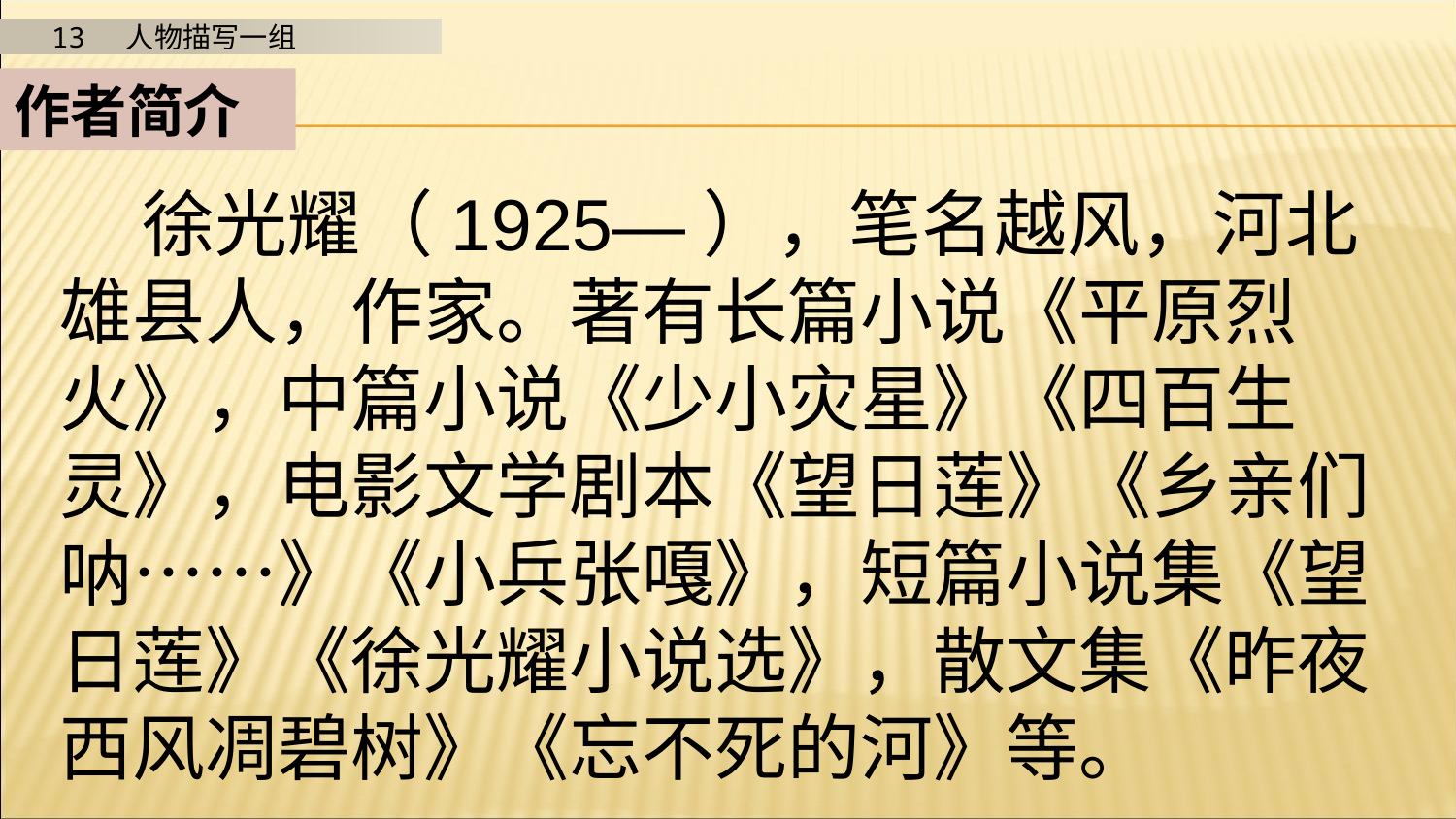

作者简介
    徐光耀（1925—），笔名越风，河北雄县人，作家。著有长篇小说《平原烈火》，中篇小说《少小灾星》《四百生灵》，电影文学剧本《望日莲》《乡亲们呐……》《小兵张嘎》，短篇小说集《望日莲》《徐光耀小说选》，散文集《昨夜西风凋碧树》《忘不死的河》等。